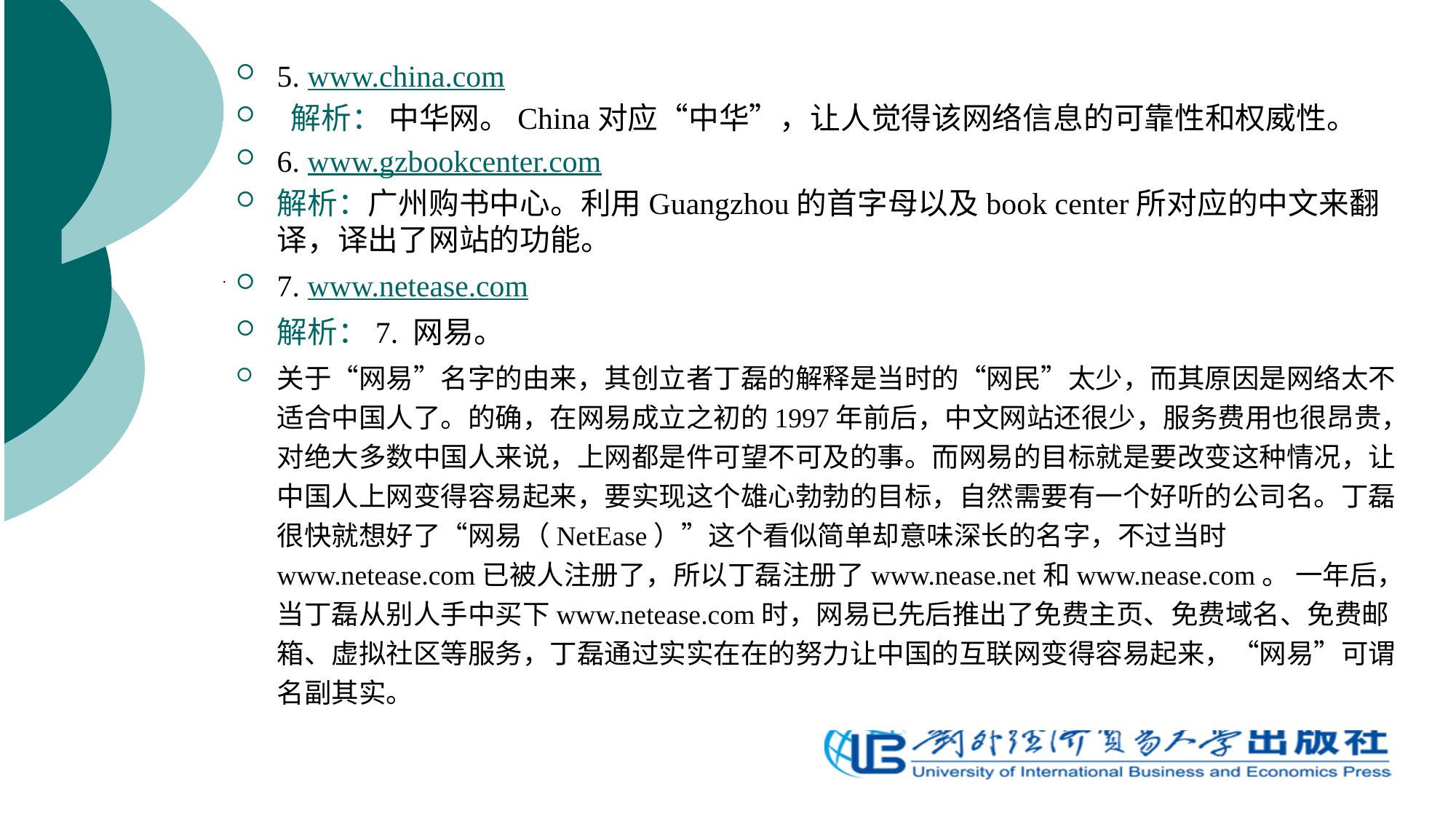

5. www.china.com
 解析： 中华网。China对应“中华”，让人觉得该网络信息的可靠性和权威性。
6. www.gzbookcenter.com
解析：广州购书中心。利用Guangzhou的首字母以及book center所对应的中文来翻译，译出了网站的功能。
7. www.netease.com
解析：7. 网易。
关于“网易”名字的由来，其创立者丁磊的解释是当时的“网民”太少，而其原因是网络太不适合中国人了。的确，在网易成立之初的1997年前后，中文网站还很少，服务费用也很昂贵，对绝大多数中国人来说，上网都是件可望不可及的事。而网易的目标就是要改变这种情况，让中国人上网变得容易起来，要实现这个雄心勃勃的目标，自然需要有一个好听的公司名。丁磊很快就想好了“网易（NetEase）”这个看似简单却意味深长的名字，不过当时www.netease.com已被人注册了，所以丁磊注册了www.nease.net和www.nease.com。 一年后，当丁磊从别人手中买下www.netease.com时，网易已先后推出了免费主页、免费域名、免费邮箱、虚拟社区等服务，丁磊通过实实在在的努力让中国的互联网变得容易起来，“网易”可谓名副其实。